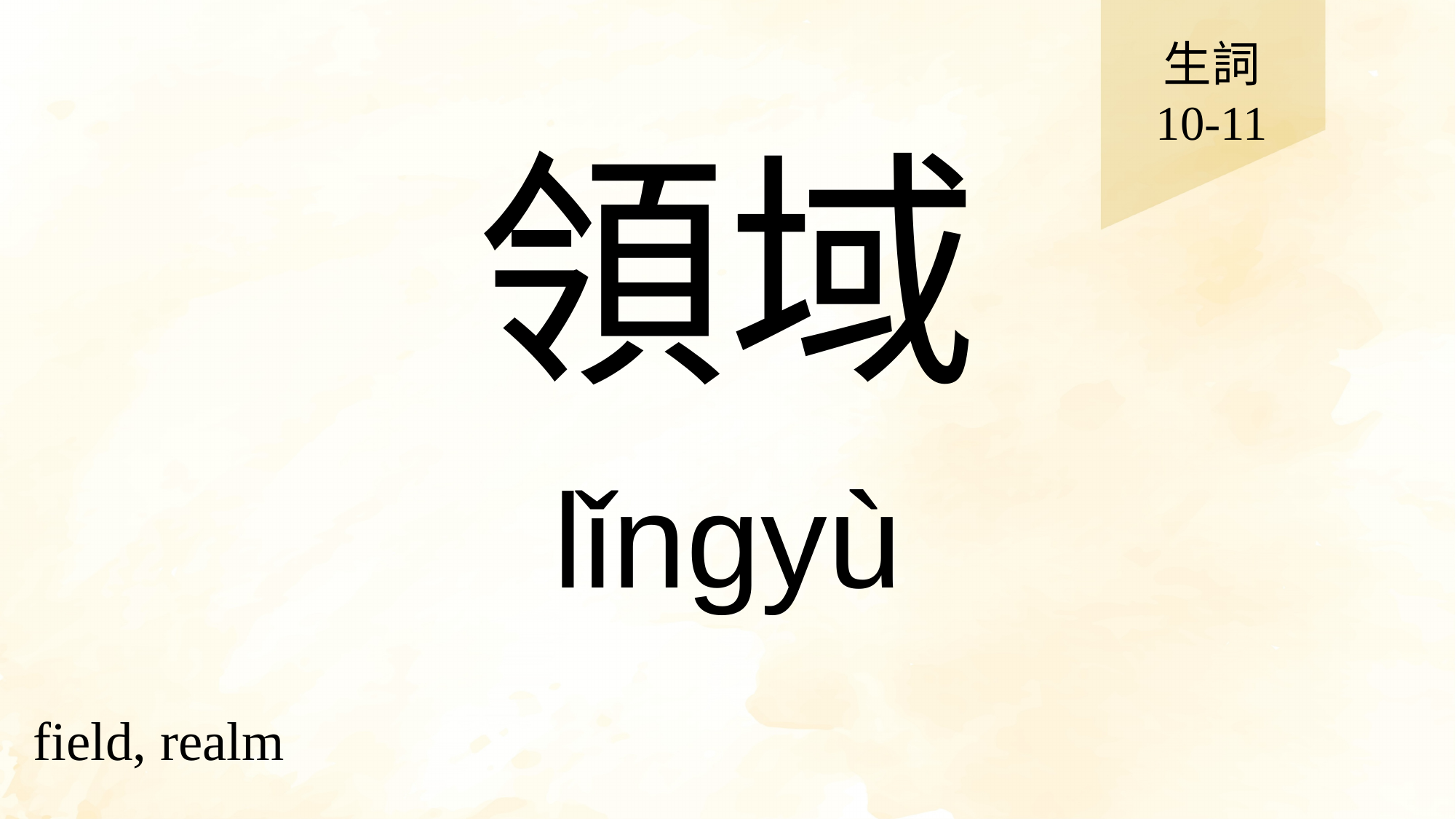

生詞
10-11
# 領域
lǐngyù
field, realm